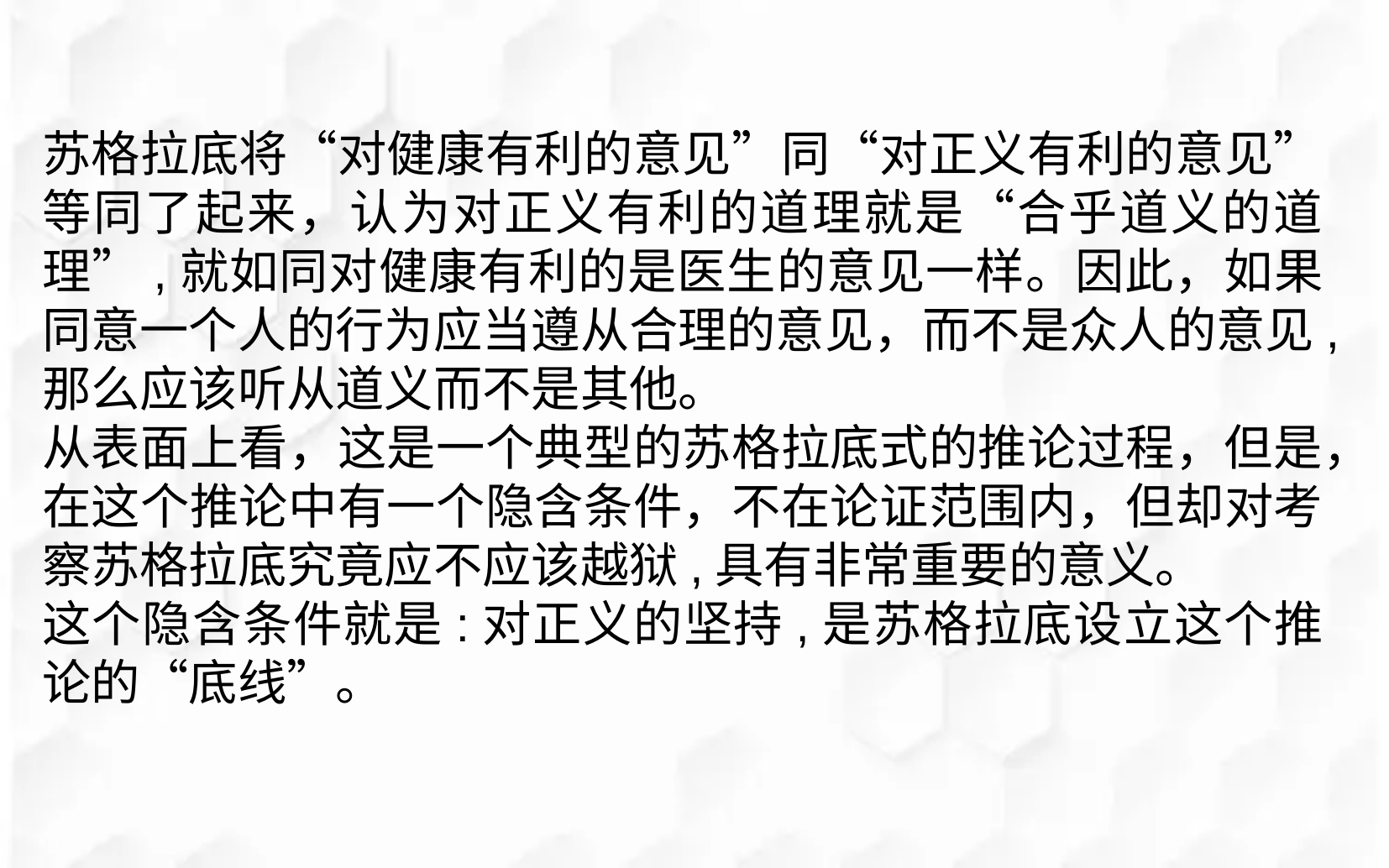

苏格拉底将“对健康有利的意见”同“对正义有利的意见”等同了起来，认为对正义有利的道理就是“合乎道义的道理”,就如同对健康有利的是医生的意见一样。因此，如果同意一个人的行为应当遵从合理的意见，而不是众人的意见,那么应该听从道义而不是其他。
从表面上看，这是一个典型的苏格拉底式的推论过程，但是，在这个推论中有一个隐含条件，不在论证范围内，但却对考察苏格拉底究竟应不应该越狱,具有非常重要的意义。
这个隐含条件就是:对正义的坚持,是苏格拉底设立这个推论的“底线”。